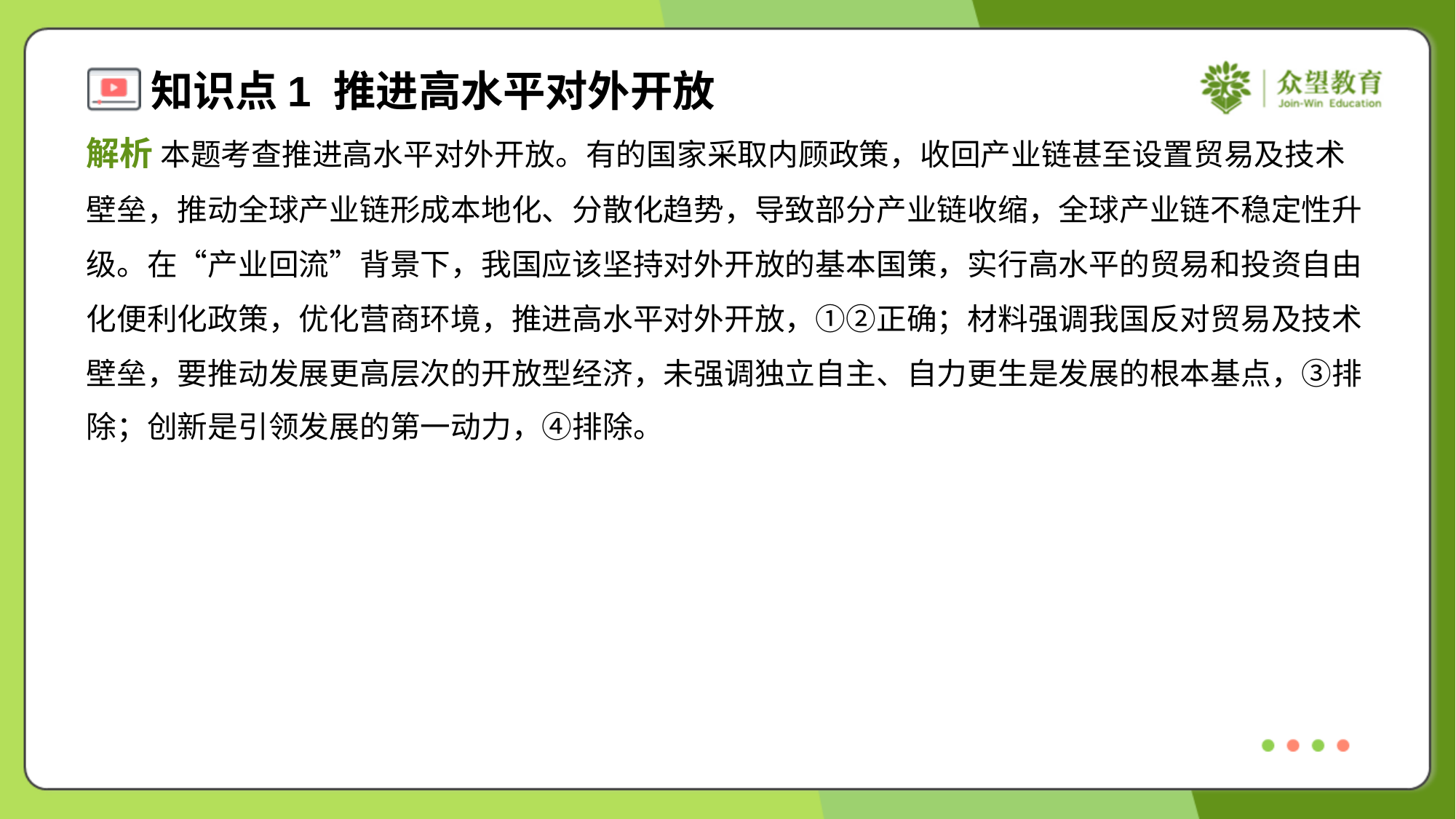

解析 本题考查推进高水平对外开放。有的国家采取内顾政策，收回产业链甚至设置贸易及技术
壁垒，推动全球产业链形成本地化、分散化趋势，导致部分产业链收缩，全球产业链不稳定性升
级。在“产业回流”背景下，我国应该坚持对外开放的基本国策，实行高水平的贸易和投资自由
化便利化政策，优化营商环境，推进高水平对外开放，①②正确；材料强调我国反对贸易及技术
壁垒，要推动发展更高层次的开放型经济，未强调独立自主、自力更生是发展的根本基点，③排
除；创新是引领发展的第一动力，④排除。